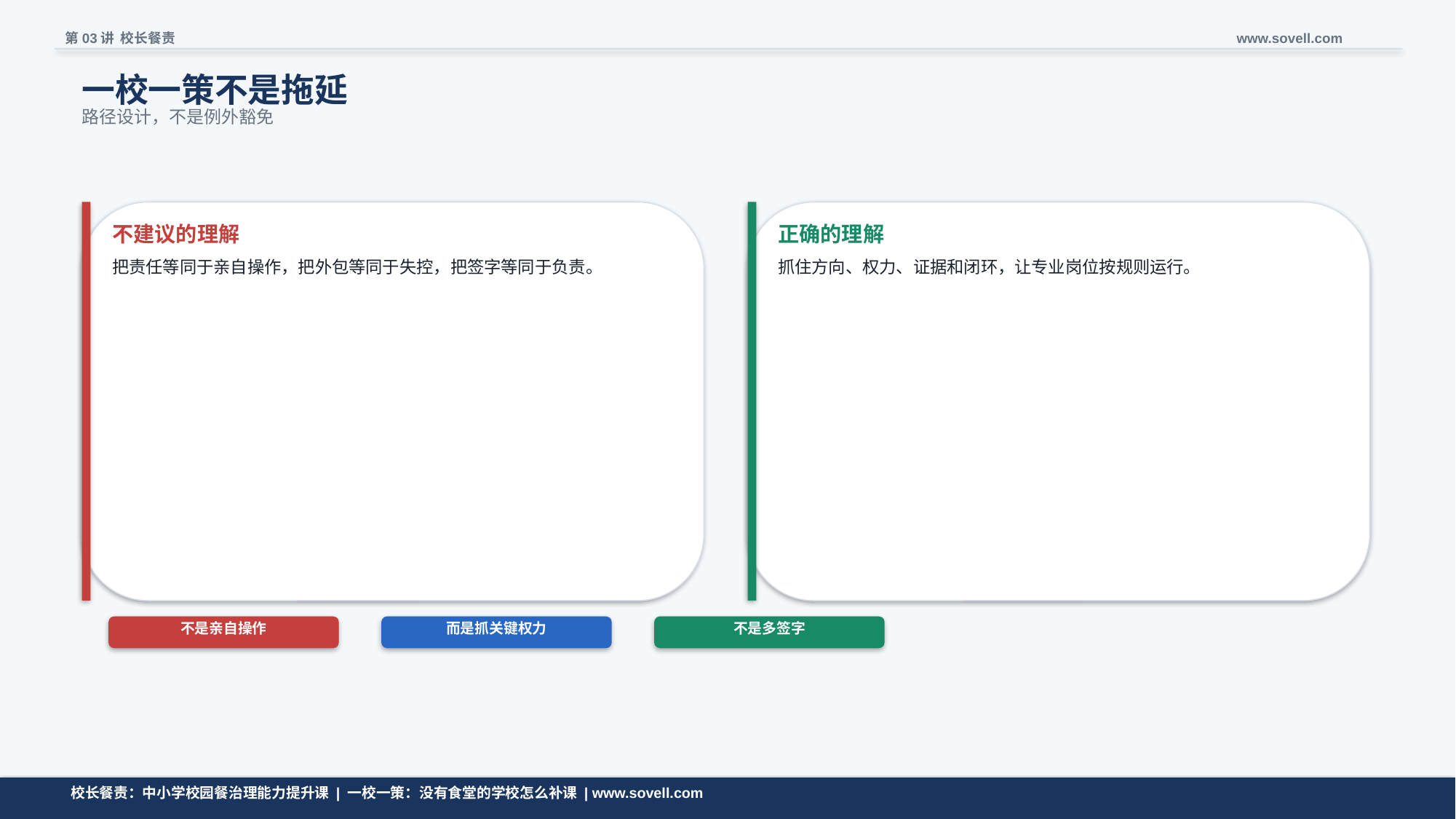

第03讲  校长餐责
www.sovell.com

一校一策不是拖延
路径设计，不是例外豁免

不建议的理解
正确的理解
把责任等同于亲自操作，把外包等同于失控，把签字等同于负责。
抓住方向、权力、证据和闭环，让专业岗位按规则运行。

不是亲自操作
而是抓关键权力
不是多签字

第3讲讲路径，第4讲讲权力。
校长餐责：中小学校园餐治理能力提升课 | 一校一策：没有食堂的学校怎么补课 | www.sovell.com